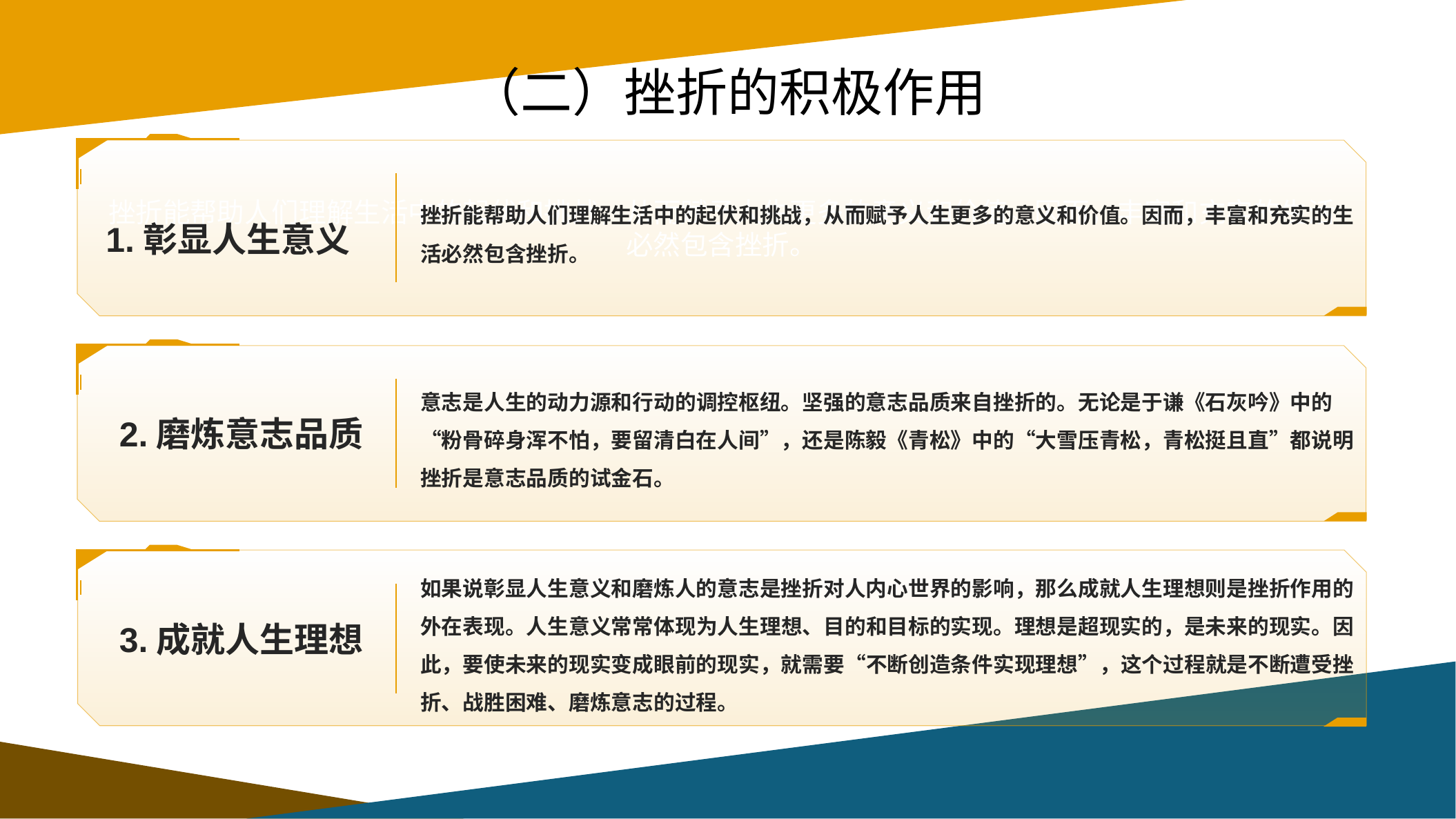

# （二）挫折的积极作用

1.彰显人生意义
挫折能帮助人们理解生活中的起伏和挑战，从而赋予人生更多的意义和价值。因而，丰富和充实的生活必然包含挫折。
挫折能帮助人们理解生活中的起伏和挑战，从而赋予人生更多的意义和价值。因而，丰富和充实的生活必然包含挫折。

2.磨炼意志品质
意志是人生的动力源和行动的调控枢纽。坚强的意志品质来自挫折的。无论是于谦《石灰吟》中的“粉骨碎身浑不怕，要留清白在人间”，还是陈毅《青松》中的“大雪压青松，青松挺且直”都说明挫折是意志品质的试金石。

3.成就人生理想
如果说彰显人生意义和磨炼人的意志是挫折对人内心世界的影响，那么成就人生理想则是挫折作用的外在表现。人生意义常常体现为人生理想、目的和目标的实现。理想是超现实的，是未来的现实。因此，要使未来的现实变成眼前的现实，就需要“不断创造条件实现理想”，这个过程就是不断遭受挫折、战胜困难、磨炼意志的过程。